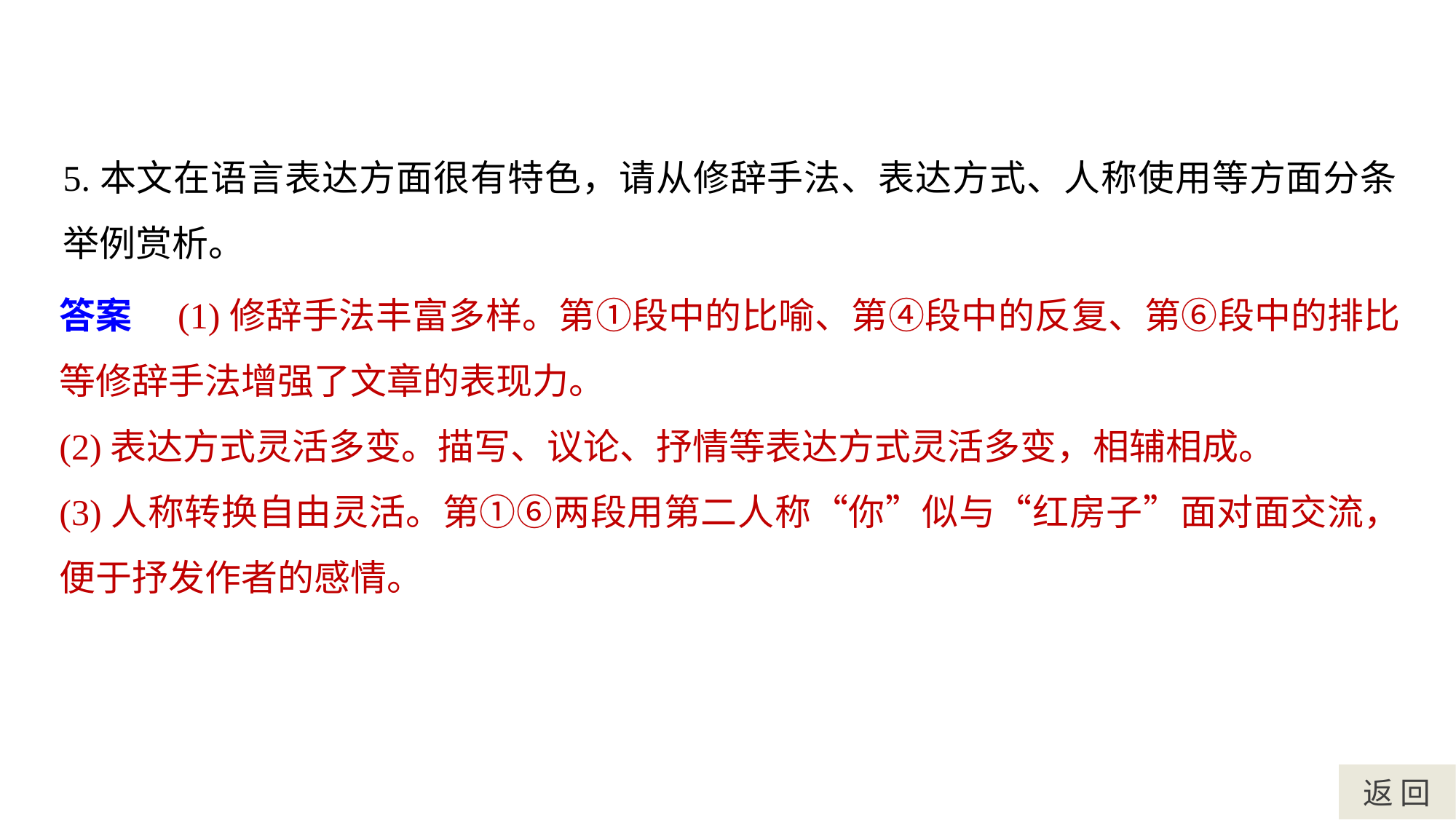

5.本文在语言表达方面很有特色，请从修辞手法、表达方式、人称使用等方面分条举例赏析。
答案　(1)修辞手法丰富多样。第①段中的比喻、第④段中的反复、第⑥段中的排比等修辞手法增强了文章的表现力。
(2)表达方式灵活多变。描写、议论、抒情等表达方式灵活多变，相辅相成。
(3)人称转换自由灵活。第①⑥两段用第二人称“你”似与“红房子”面对面交流，便于抒发作者的感情。
返 回